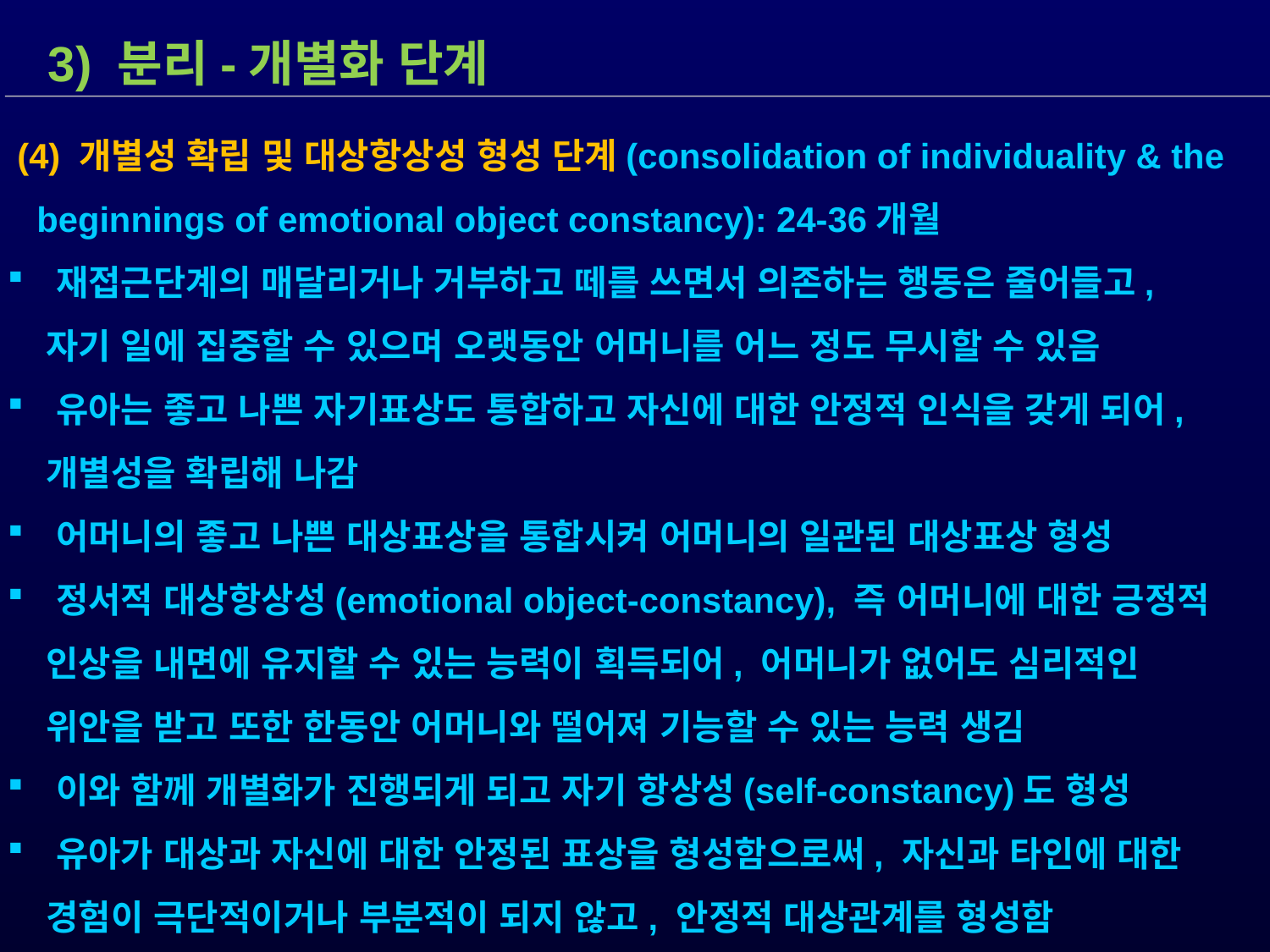

3) 분리-개별화 단계

 (4) 개별성 확립 및 대상항상성 형성 단계(consolidation of individuality & the
   beginnings of emotional object constancy): 24-36개월
 재접근단계의 매달리거나 거부하고 떼를 쓰면서 의존하는 행동은 줄어들고,
   자기 일에 집중할 수 있으며 오랫동안 어머니를 어느 정도 무시할 수 있음
 유아는 좋고 나쁜 자기표상도 통합하고 자신에 대한 안정적 인식을 갖게 되어,
   개별성을 확립해 나감
 어머니의 좋고 나쁜 대상표상을 통합시켜 어머니의 일관된 대상표상 형성
 정서적 대상항상성(emotional object-constancy), 즉 어머니에 대한 긍정적
   인상을 내면에 유지할 수 있는 능력이 획득되어, 어머니가 없어도 심리적인
   위안을 받고 또한 한동안 어머니와 떨어져 기능할 수 있는 능력 생김
 이와 함께 개별화가 진행되게 되고 자기 항상성(self-constancy)도 형성
 유아가 대상과 자신에 대한 안정된 표상을 형성함으로써, 자신과 타인에 대한
   경험이 극단적이거나 부분적이 되지 않고, 안정적 대상관계를 형성함